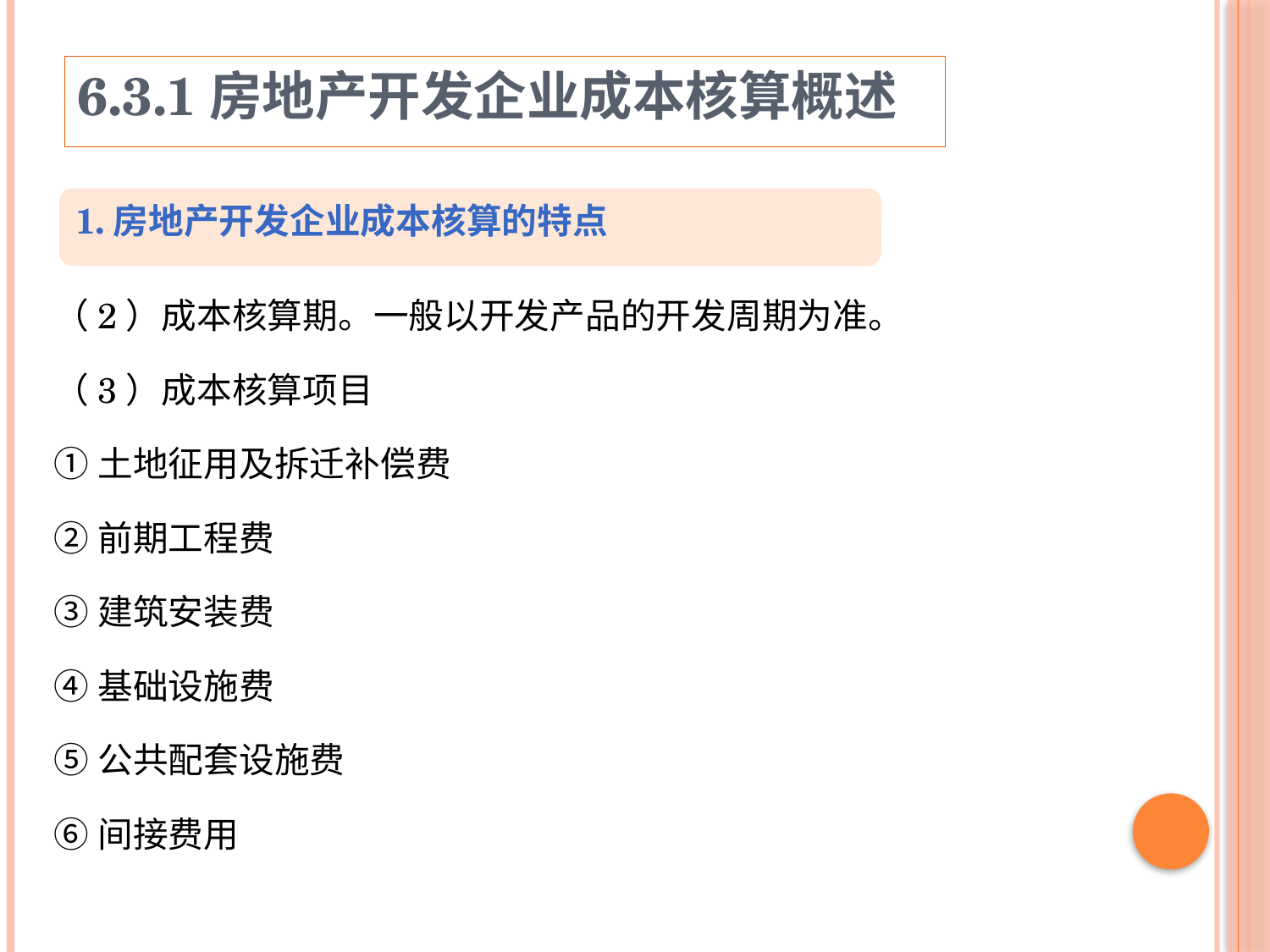

6.3.1房地产开发企业成本核算概述
1.房地产开发企业成本核算的特点
（2）成本核算期。一般以开发产品的开发周期为准。
（3）成本核算项目
①土地征用及拆迁补偿费
②前期工程费
③建筑安装费
④基础设施费
⑤公共配套设施费
⑥间接费用